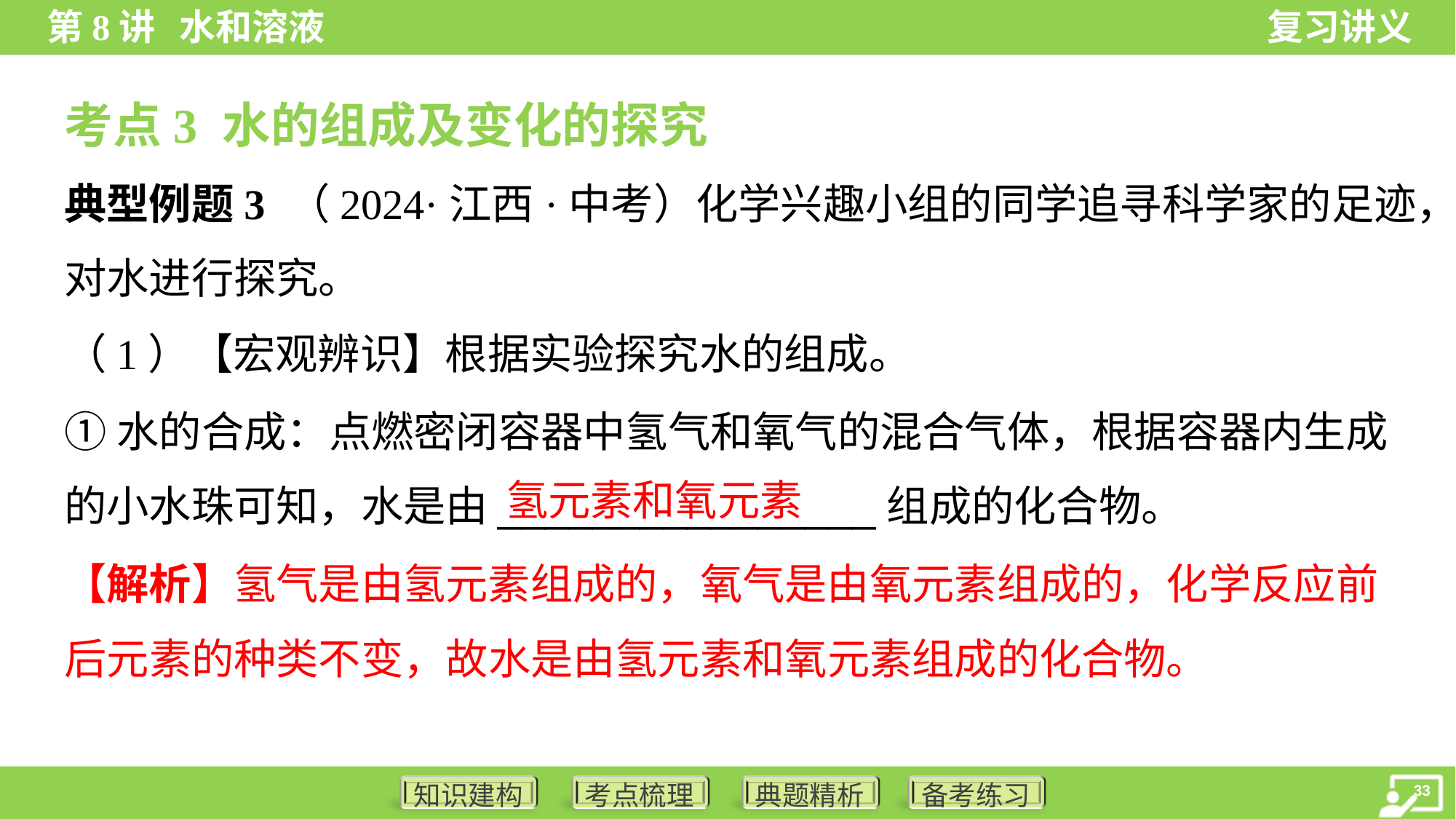

考点3 水的组成及变化的探究
典型例题3 （2024·江西·中考）化学兴趣小组的同学追寻科学家的足迹，
对水进行探究。
（1）【宏观辨识】根据实验探究水的组成。
①水的合成：点燃密闭容器中氢气和氧气的混合气体，根据容器内生成
的小水珠可知，水是由________________组成的化合物。
氢元素和氧元素
【解析】氢气是由氢元素组成的，氧气是由氧元素组成的，化学反应前
后元素的种类不变，故水是由氢元素和氧元素组成的化合物。